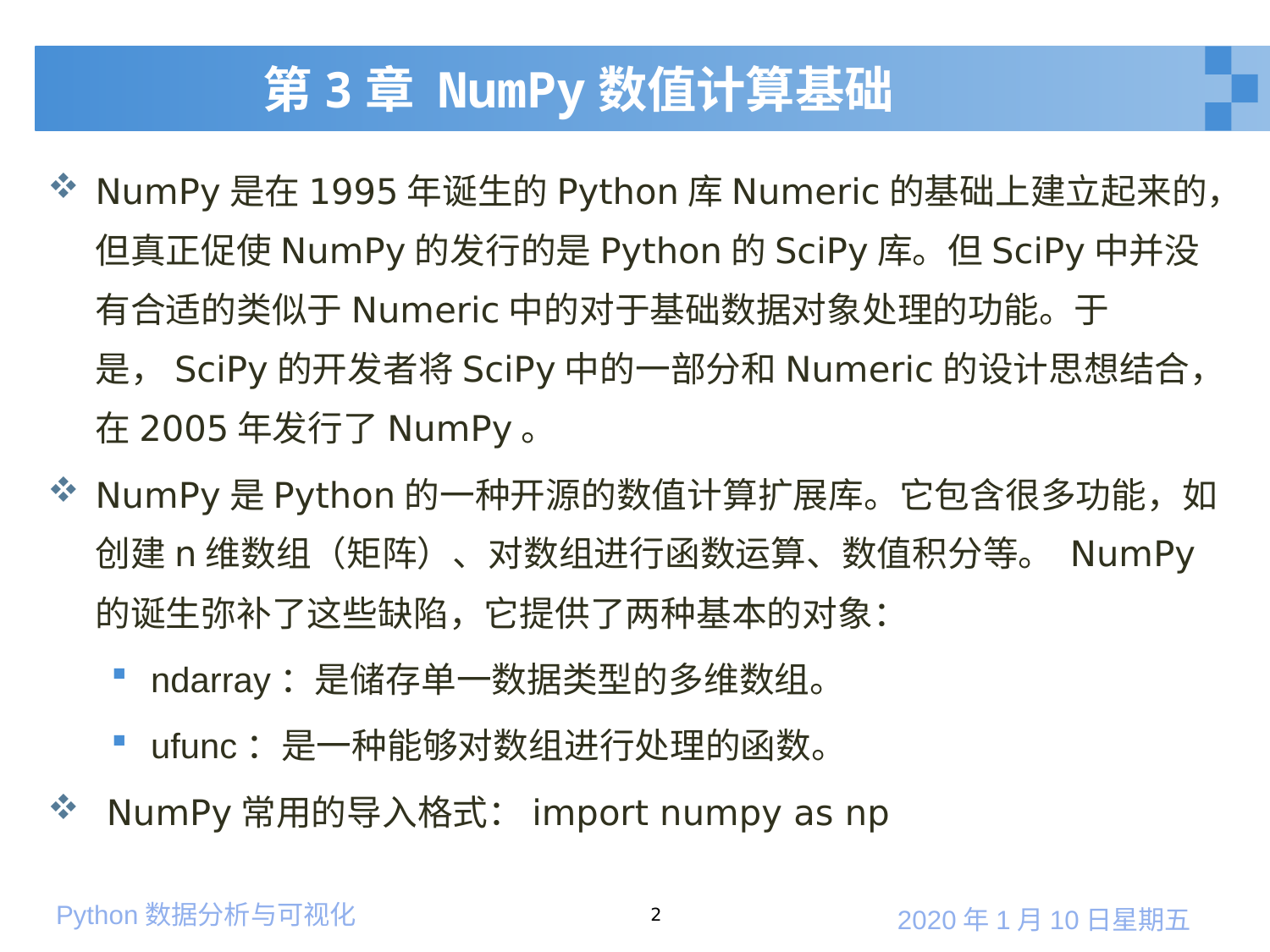

# 第3章 NumPy数值计算基础
NumPy是在1995年诞生的Python库Numeric的基础上建立起来的，但真正促使NumPy的发行的是Python的SciPy库。但SciPy中并没有合适的类似于Numeric中的对于基础数据对象处理的功能。于是，SciPy的开发者将SciPy中的一部分和Numeric的设计思想结合，在2005年发行了NumPy。
NumPy是Python的一种开源的数值计算扩展库。它包含很多功能，如创建n维数组（矩阵）、对数组进行函数运算、数值积分等。 NumPy的诞生弥补了这些缺陷，它提供了两种基本的对象：
ndarray：是储存单一数据类型的多维数组。
ufunc：是一种能够对数组进行处理的函数。
 NumPy常用的导入格式：import numpy as np

2
2020年1月10日星期五